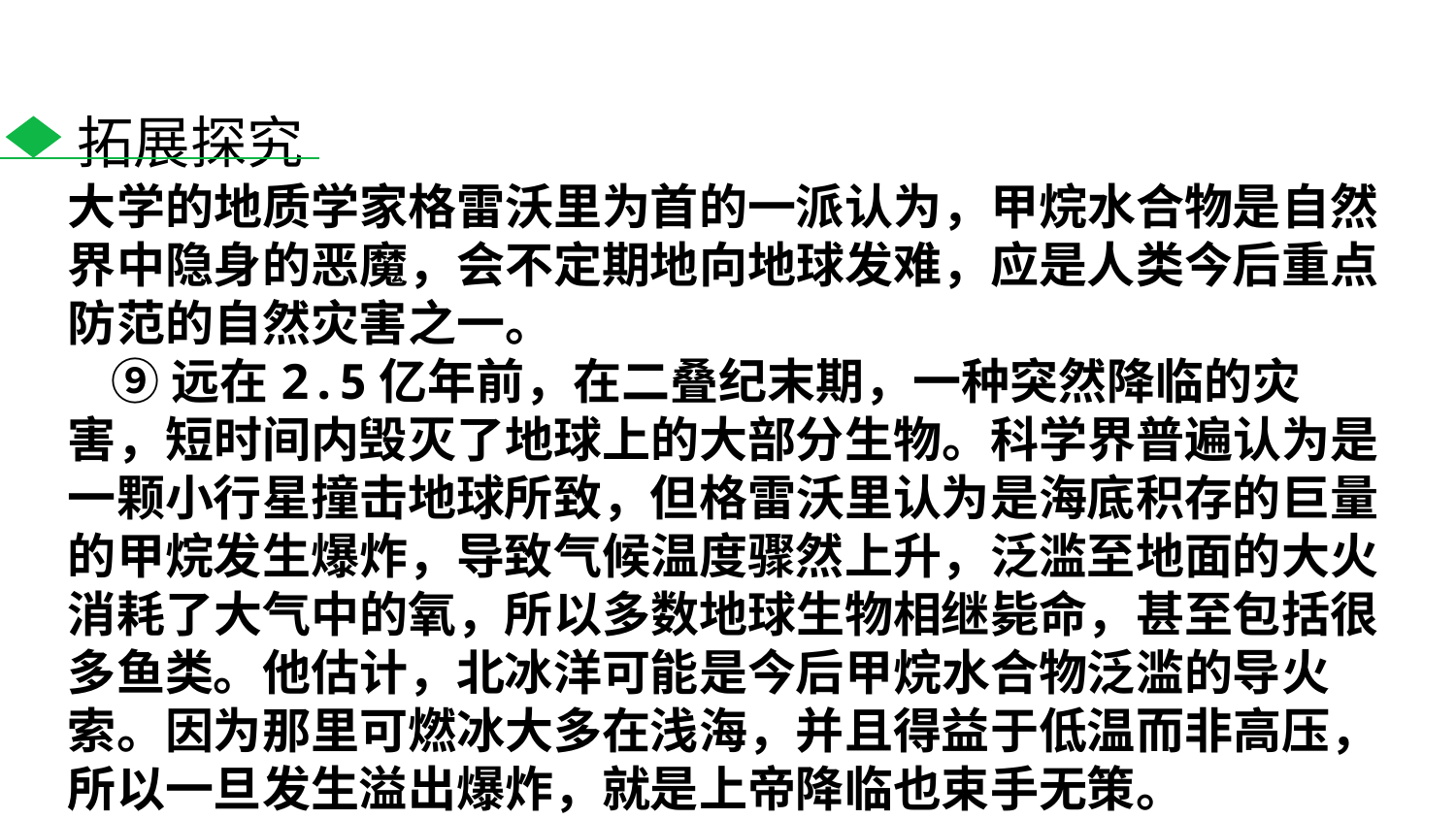

拓展探究

大学的地质学家格雷沃里为首的一派认为，甲烷水合物是自然界中隐身的恶魔，会不定期地向地球发难，应是人类今后重点防范的自然灾害之一。
    ⑨远在2.5亿年前，在二叠纪末期，一种突然降临的灾
害，短时间内毁灭了地球上的大部分生物。科学界普遍认为是一颗小行星撞击地球所致，但格雷沃里认为是海底积存的巨量的甲烷发生爆炸，导致气候温度骤然上升，泛滥至地面的大火消耗了大气中的氧，所以多数地球生物相继毙命，甚至包括很多鱼类。他估计，北冰洋可能是今后甲烷水合物泛滥的导火
索。因为那里可燃冰大多在浅海，并且得益于低温而非高压，所以一旦发生溢出爆炸，就是上帝降临也束手无策。